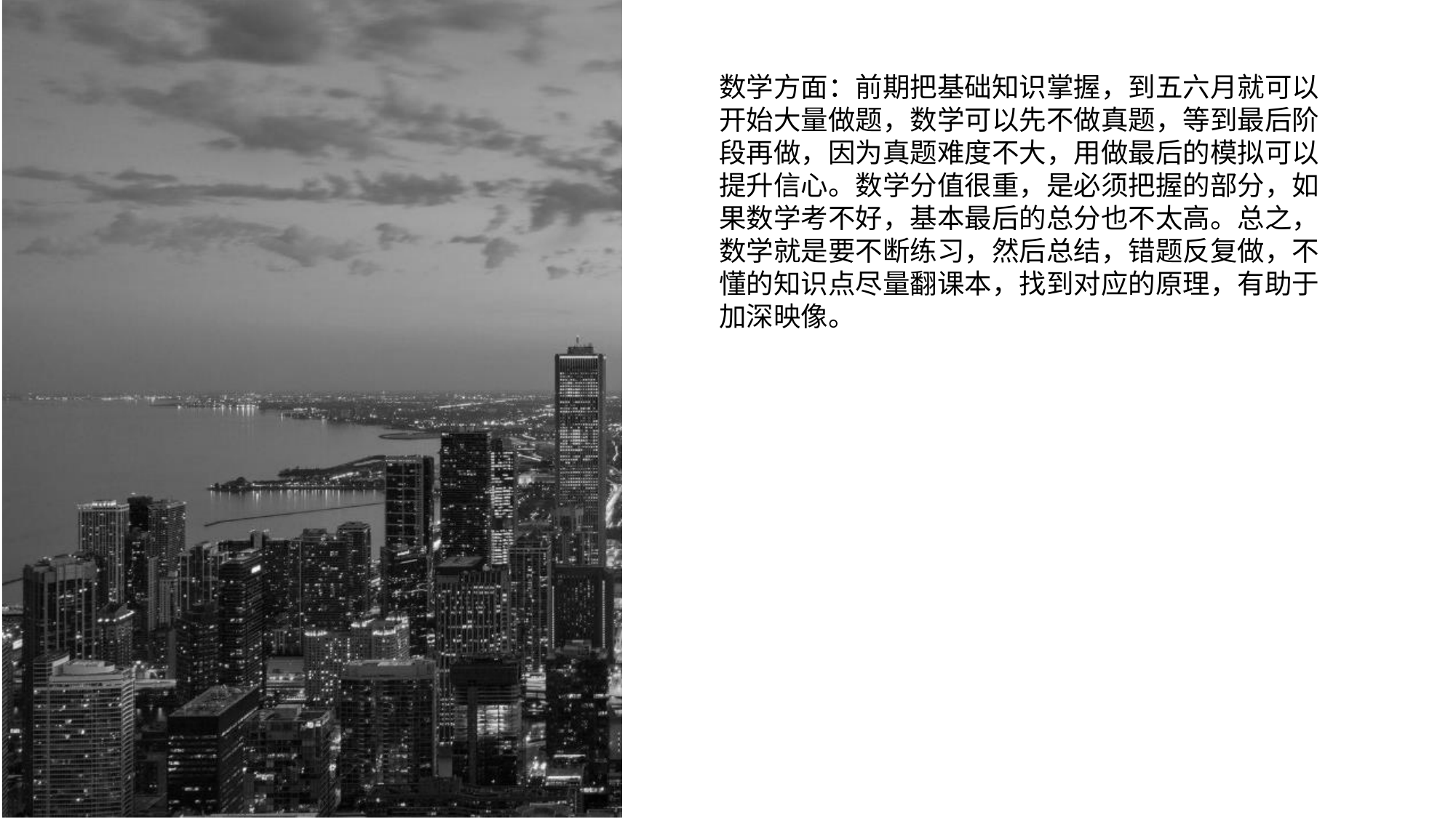

数学方面：前期把基础知识掌握，到五六月就可以开始大量做题，数学可以先不做真题，等到最后阶段再做，因为真题难度不大，用做最后的模拟可以提升信心。数学分值很重，是必须把握的部分，如果数学考不好，基本最后的总分也不太高。总之，数学就是要不断练习，然后总结，错题反复做，不懂的知识点尽量翻课本，找到对应的原理，有助于加深映像。